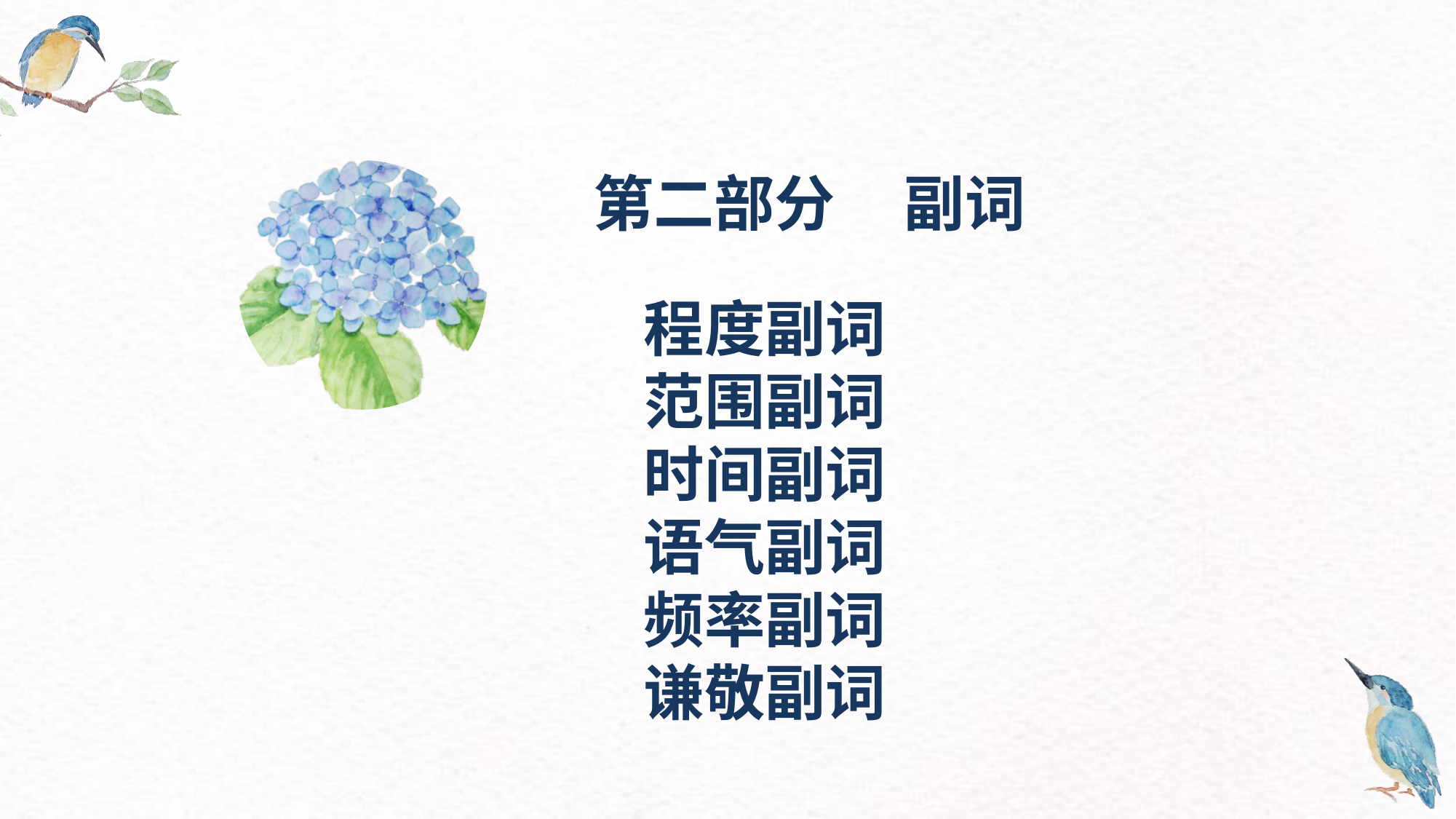

第二部分     副词
程度副词
范围副词
时间副词
语气副词
频率副词
谦敬副词